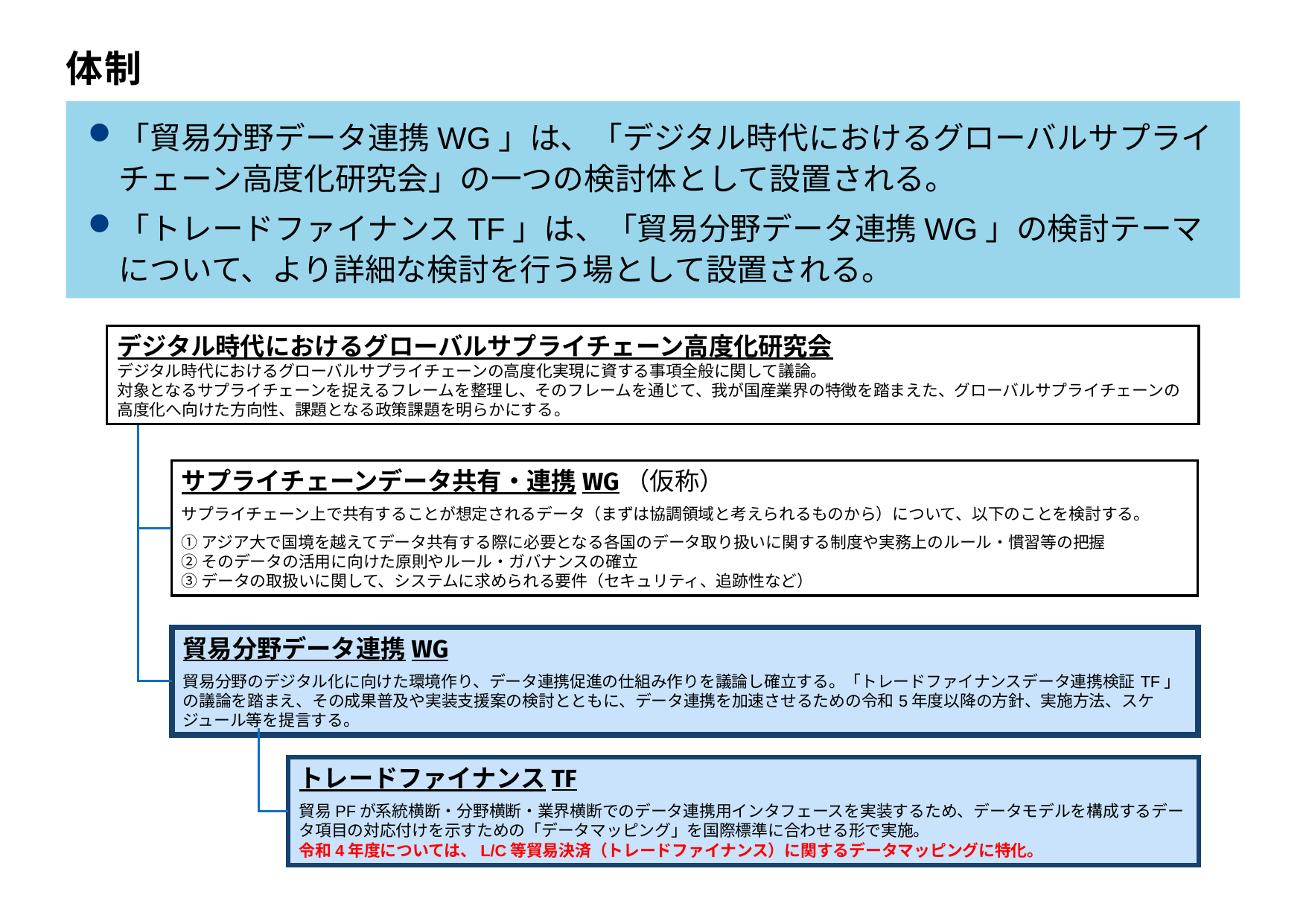

体制
「貿易分野データ連携WG」は、「デジタル時代におけるグローバルサプライチェーン高度化研究会」の一つの検討体として設置される。
「トレードファイナンスTF」は、「貿易分野データ連携WG」の検討テーマについて、より詳細な検討を行う場として設置される。
デジタル時代におけるグローバルサプライチェーン高度化研究会
デジタル時代におけるグローバルサプライチェーンの高度化実現に資する事項全般に関して議論。
対象となるサプライチェーンを捉えるフレームを整理し、そのフレームを通じて、我が国産業界の特徴を踏まえた、グローバルサプライチェーンの高度化へ向けた方向性、課題となる政策課題を明らかにする。

サプライチェーンデータ共有・連携WG（仮称）
サプライチェーン上で共有することが想定されるデータ（まずは協調領域と考えられるものから）について、以下のことを検討する。
①アジア大で国境を越えてデータ共有する際に必要となる各国のデータ取り扱いに関する制度や実務上のルール・慣習等の把握
②そのデータの活用に向けた原則やルール・ガバナンスの確立
③データの取扱いに関して、システムに求められる要件（セキュリティ、追跡性など）
貿易分野データ連携WG
貿易分野のデジタル化に向けた環境作り、データ連携促進の仕組み作りを議論し確立する。「トレードファイナンスデータ連携検証TF」の議論を踏まえ、その成果普及や実装支援案の検討とともに、データ連携を加速させるための令和5年度以降の方針、実施方法、スケジュール等を提言する。

トレードファイナンスTF
貿易PFが系統横断・分野横断・業界横断でのデータ連携用インタフェースを実装するため、データモデルを構成するデータ項目の対応付けを示すための「データマッピング」を国際標準に合わせる形で実施。
令和4年度については、L/C等貿易決済（トレードファイナンス）に関するデータマッピングに特化。